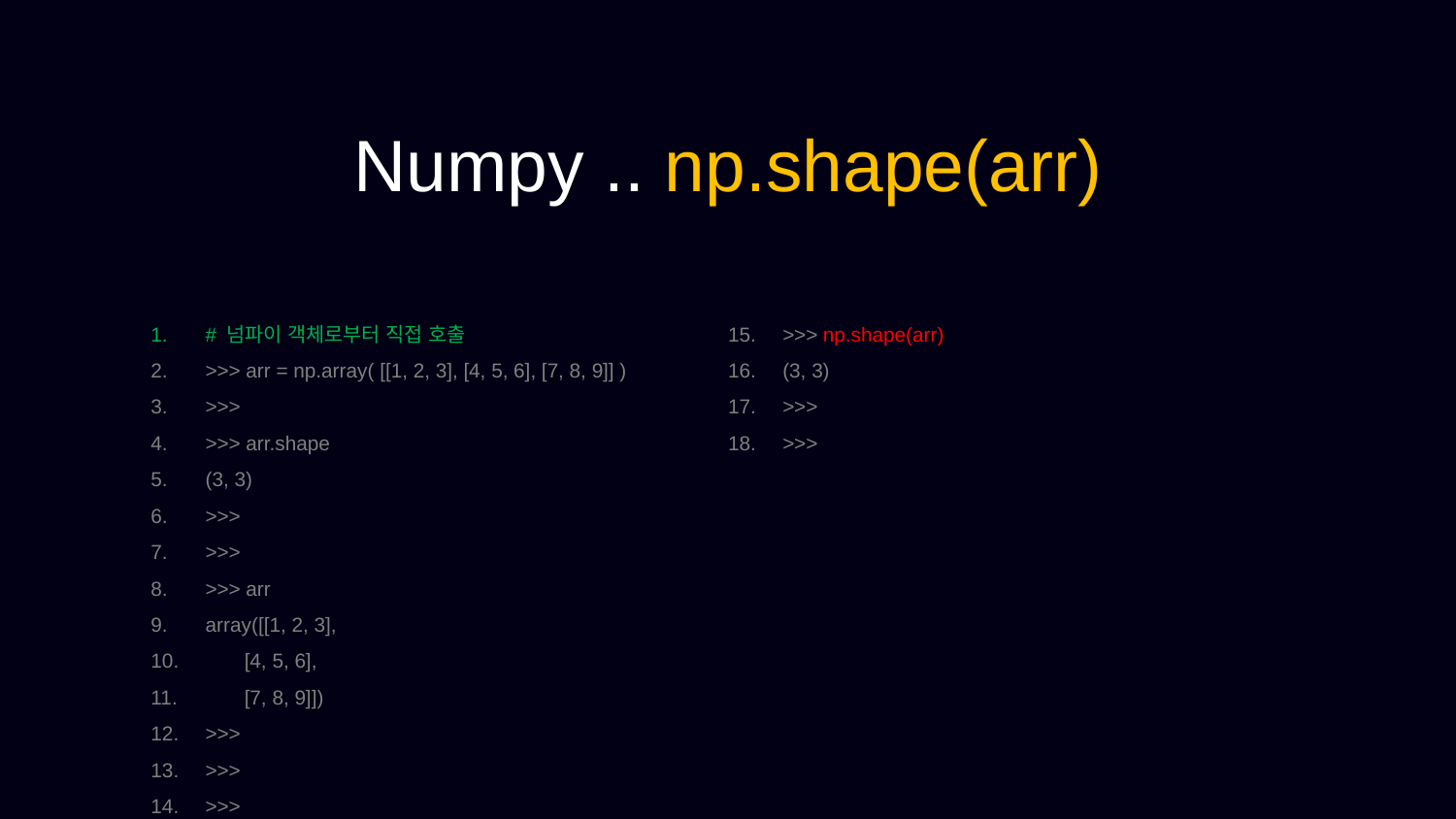

Numpy .. np.shape(arr)
# 넘파이 객체로부터 직접 호출
>>> arr = np.array( [[1, 2, 3], [4, 5, 6], [7, 8, 9]] )
>>>
>>> arr.shape
(3, 3)
>>>
>>>
>>> arr
array([[1, 2, 3],
       [4, 5, 6],
       [7, 8, 9]])
>>>
>>>
>>>
>>> np.shape(arr)
(3, 3)
>>>
>>>